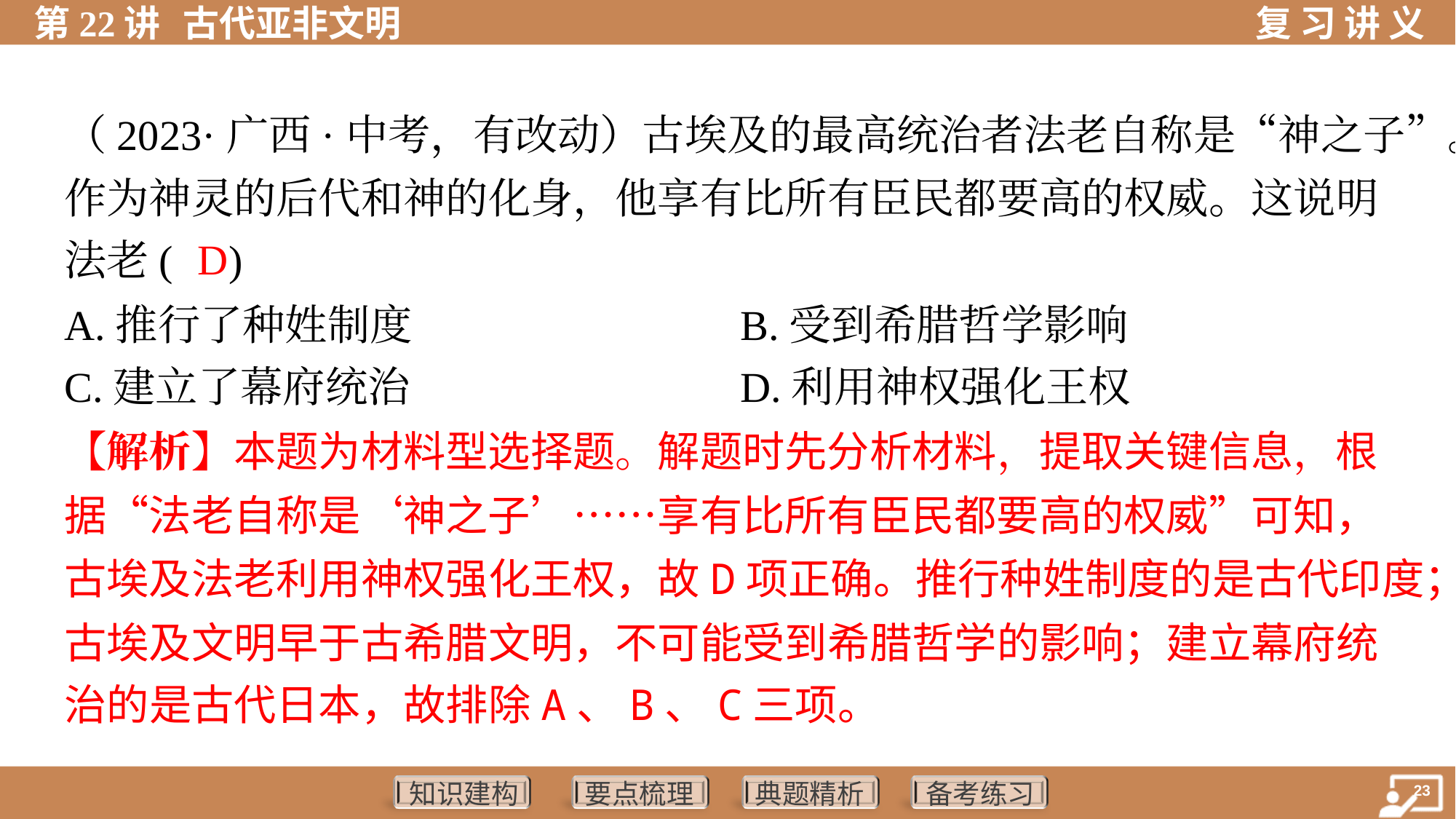

（2023·广西·中考，有改动）古埃及的最高统治者法老自称是“神之子”。
作为神灵的后代和神的化身，他享有比所有臣民都要高的权威。这说明
法老(     )
D
A.推行了种姓制度	B.受到希腊哲学影响
C.建立了幕府统治	D.利用神权强化王权
【解析】本题为材料型选择题。解题时先分析材料，提取关键信息，根
据“法老自称是‘神之子’……享有比所有臣民都要高的权威”可知，
古埃及法老利用神权强化王权，故D项正确。推行种姓制度的是古代印度；
古埃及文明早于古希腊文明，不可能受到希腊哲学的影响；建立幕府统
治的是古代日本，故排除A、B、C三项。